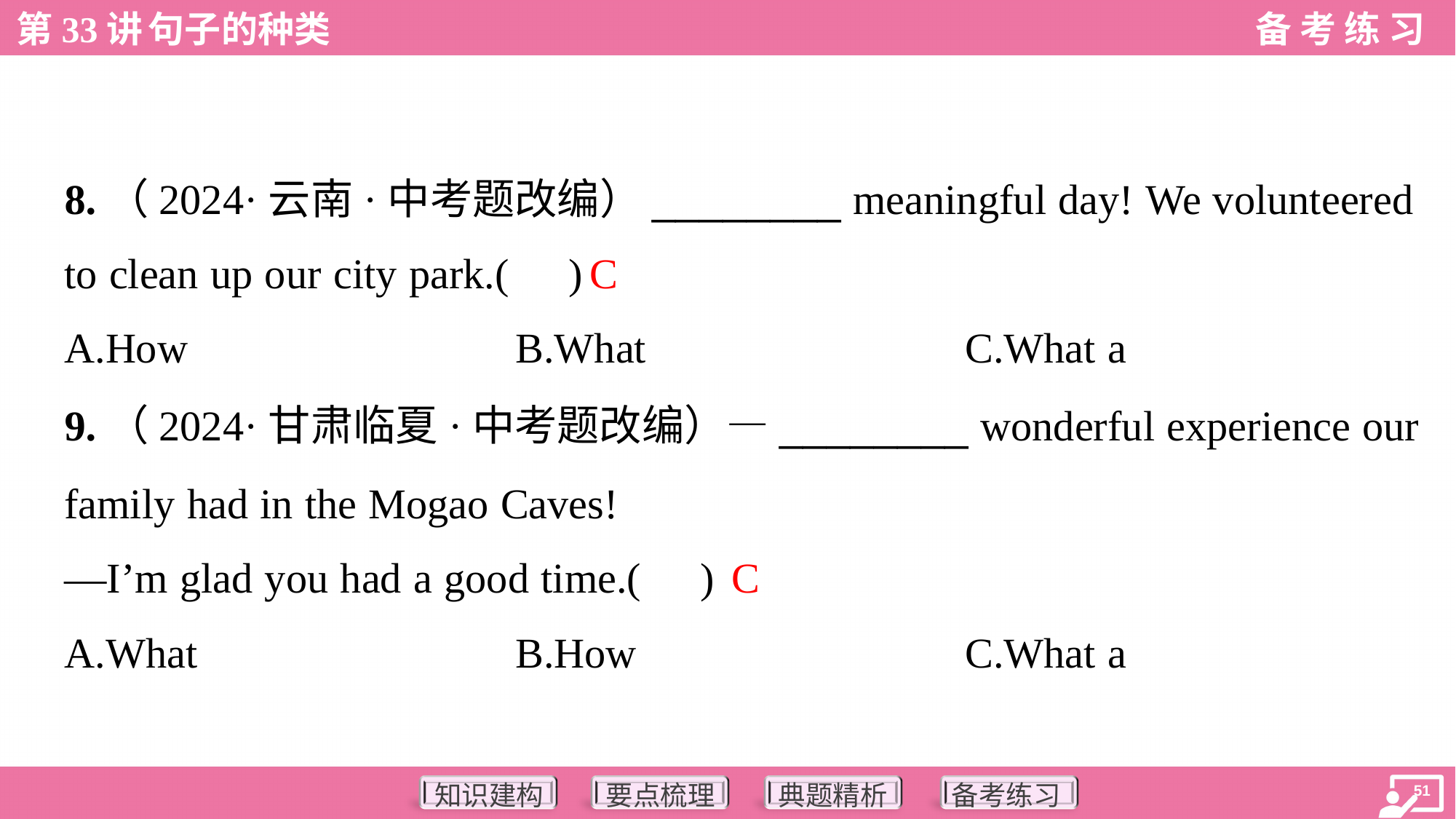

8.（2024·云南·中考题改编）________ meaningful day! We volunteered
to clean up our city park.(     )
C
A.How	B.What	C.What a
9.（2024·甘肃临夏·中考题改编）—________ wonderful experience our
family had in the Mogao Caves!
—I’m glad you had a good time.(     )
C
A.What	B.How	C.What a